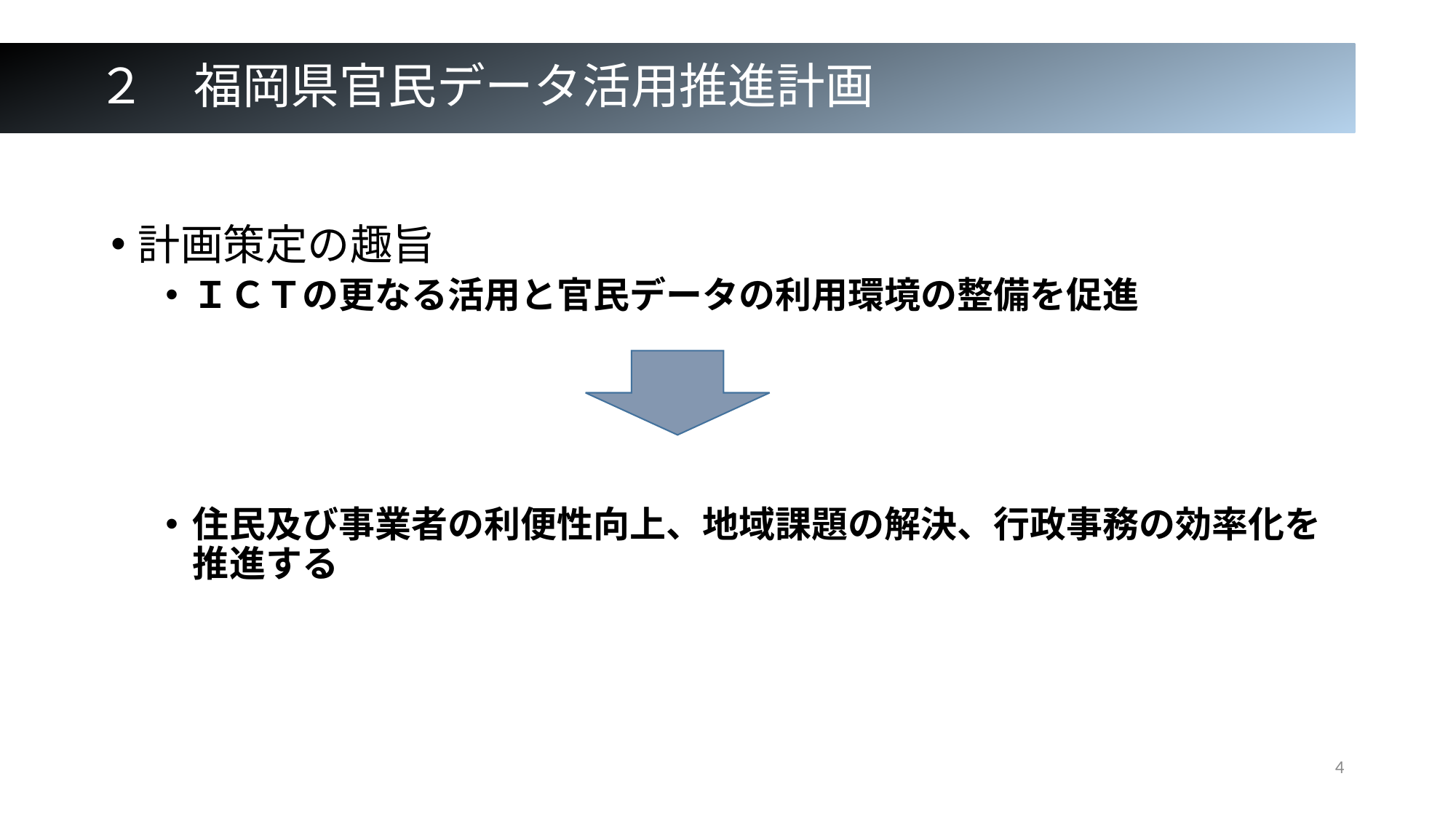

# ２　福岡県官民データ活用推進計画
計画策定の趣旨
ＩＣＴの更なる活用と官民データの利用環境の整備を促進

住民及び事業者の利便性向上、地域課題の解決、行政事務の効率化を推進する

4